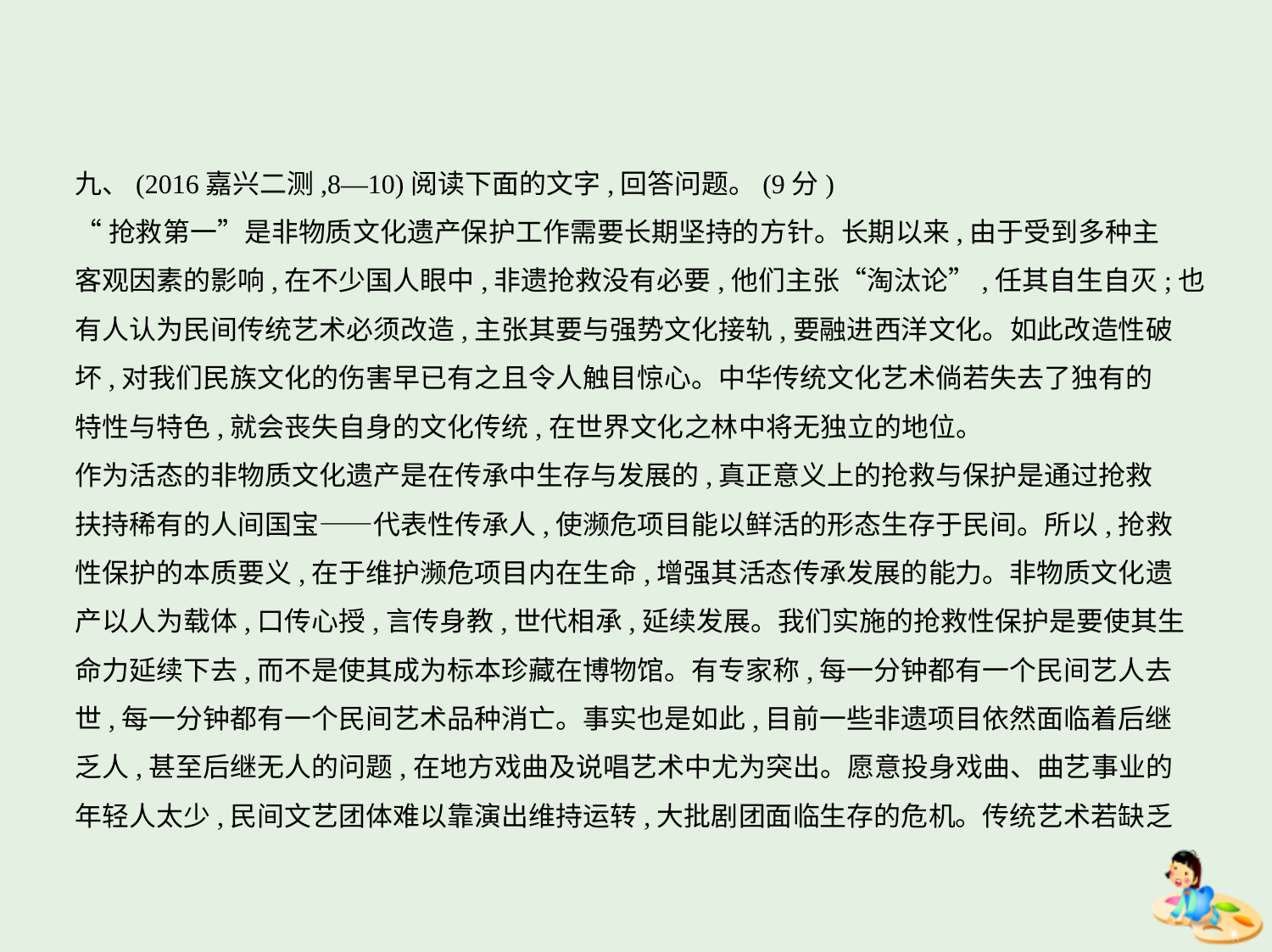

九、(2016嘉兴二测,8—10)阅读下面的文字,回答问题。(9分)
“抢救第一”是非物质文化遗产保护工作需要长期坚持的方针。长期以来,由于受到多种主
客观因素的影响,在不少国人眼中,非遗抢救没有必要,他们主张“淘汰论”,任其自生自灭;也
有人认为民间传统艺术必须改造,主张其要与强势文化接轨,要融进西洋文化。如此改造性破
坏,对我们民族文化的伤害早已有之且令人触目惊心。中华传统文化艺术倘若失去了独有的
特性与特色,就会丧失自身的文化传统,在世界文化之林中将无独立的地位。
作为活态的非物质文化遗产是在传承中生存与发展的,真正意义上的抢救与保护是通过抢救
扶持稀有的人间国宝——代表性传承人,使濒危项目能以鲜活的形态生存于民间。所以,抢救
性保护的本质要义,在于维护濒危项目内在生命,增强其活态传承发展的能力。非物质文化遗
产以人为载体,口传心授,言传身教,世代相承,延续发展。我们实施的抢救性保护是要使其生
命力延续下去,而不是使其成为标本珍藏在博物馆。有专家称,每一分钟都有一个民间艺人去
世,每一分钟都有一个民间艺术品种消亡。事实也是如此,目前一些非遗项目依然面临着后继
乏人,甚至后继无人的问题,在地方戏曲及说唱艺术中尤为突出。愿意投身戏曲、曲艺事业的
年轻人太少,民间文艺团体难以靠演出维持运转,大批剧团面临生存的危机。传统艺术若缺乏